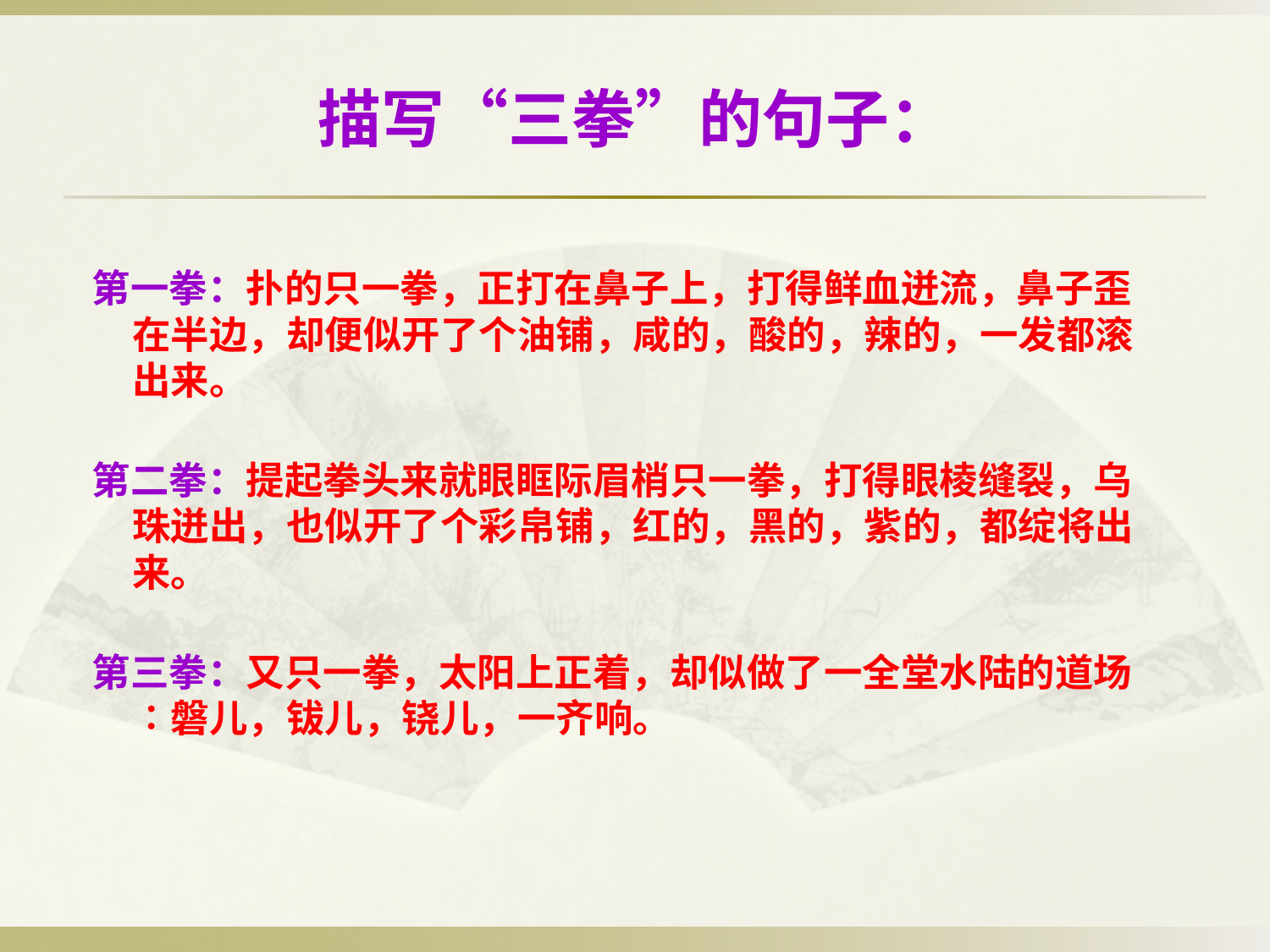

# 描写“三拳”的句子：

第一拳：扑的只一拳，正打在鼻子上，打得鲜血迸流，鼻子歪在半边，却便似开了个油铺，咸的，酸的，辣的，一发都滚出来。
第二拳：提起拳头来就眼眶际眉梢只一拳，打得眼棱缝裂，乌珠迸出，也似开了个彩帛铺，红的，黑的，紫的，都绽将出来。
第三拳：又只一拳，太阳上正着，却似做了一全堂水陆的道场∶磐儿，钹儿，铙儿，一齐响。